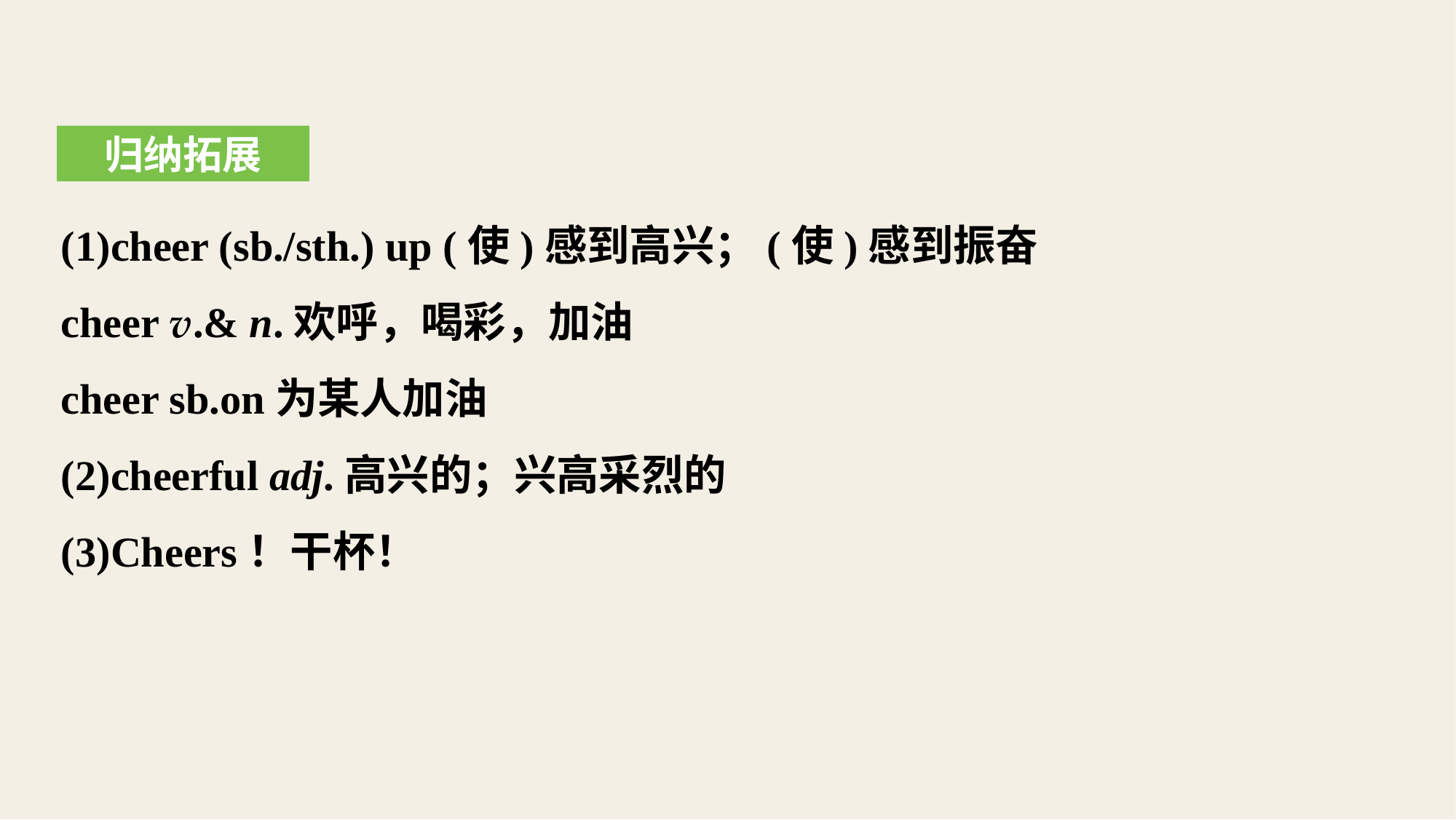

归纳拓展
(1)cheer (sb./sth.) up (使)感到高兴；(使)感到振奋
cheer v.& n.欢呼，喝彩，加油
cheer sb.on为某人加油
(2)cheerful adj.高兴的；兴高采烈的
(3)Cheers！干杯！